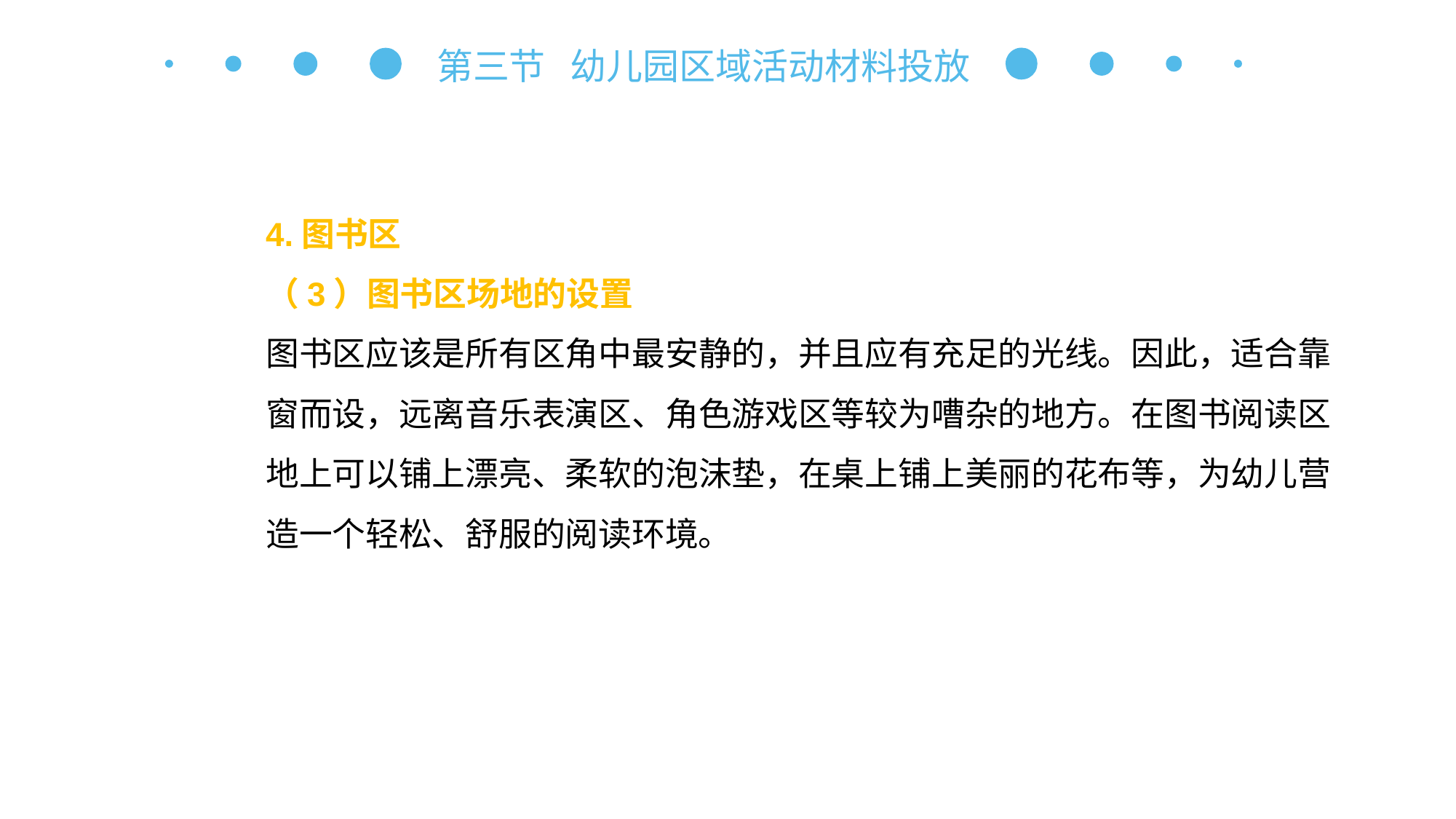

第三节   幼儿园区域活动材料投放

4.图书区
（3）图书区场地的设置
图书区应该是所有区角中最安静的，并且应有充足的光线。因此，适合靠窗而设，远离音乐表演区、角色游戏区等较为嘈杂的地方。在图书阅读区地上可以铺上漂亮、柔软的泡沫垫，在桌上铺上美丽的花布等，为幼儿营造一个轻松、舒服的阅读环境。